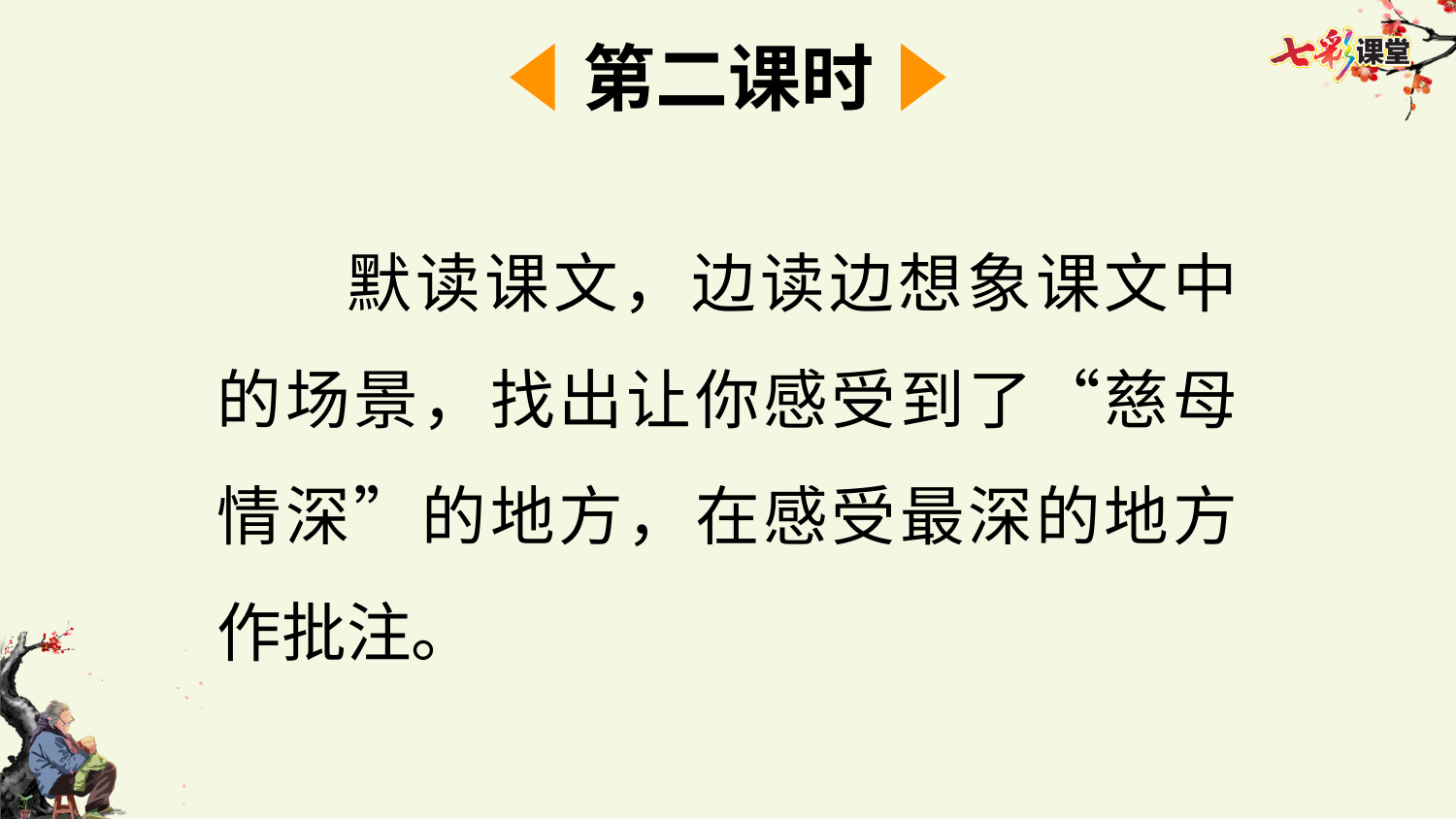

第二课时

  默读课文，边读边想象课文中的场景，找出让你感受到了“慈母情深”的地方，在感受最深的地方作批注。